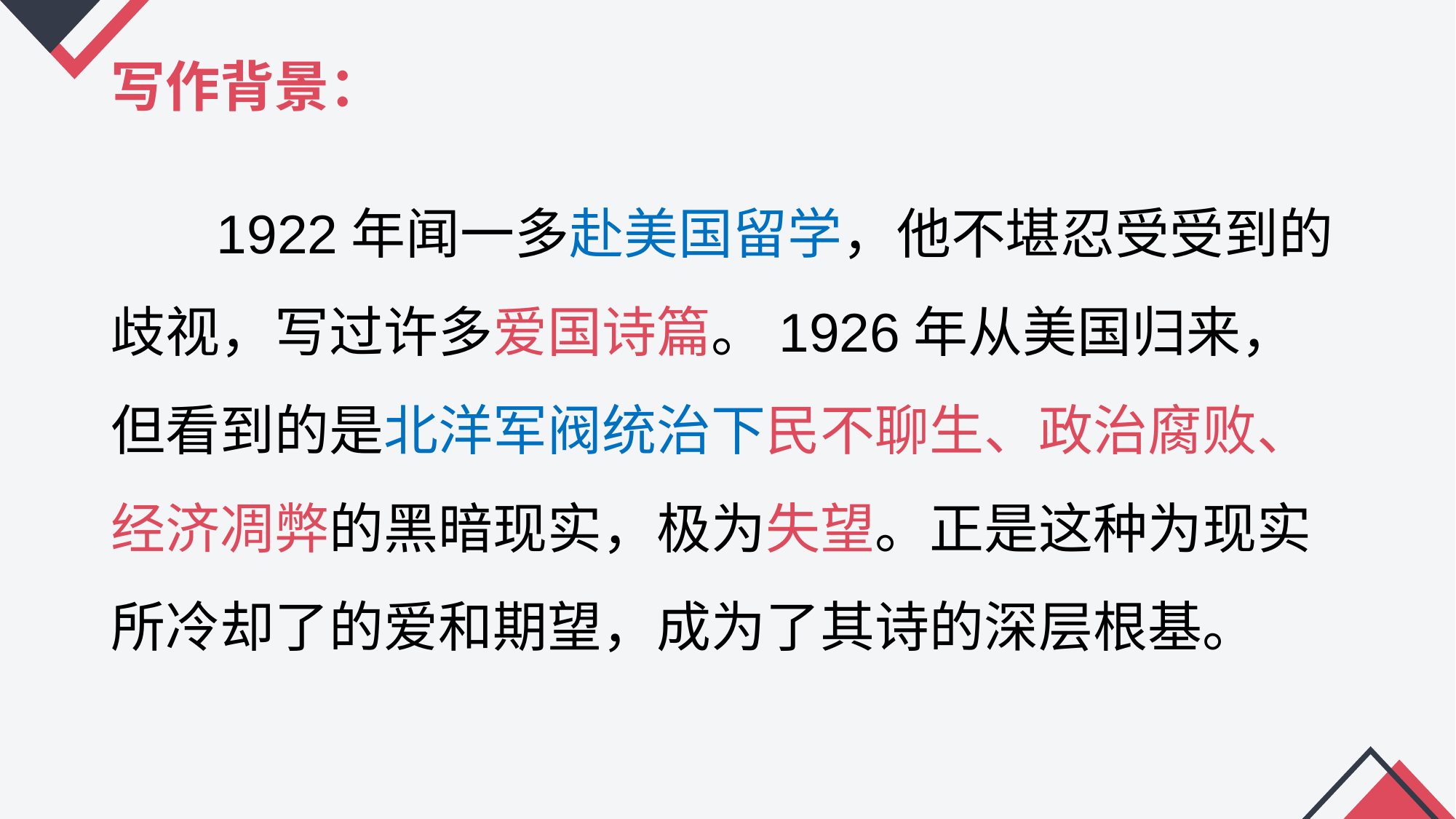

# 写作背景：
       1922年闻一多赴美国留学，他不堪忍受受到的歧视，写过许多爱国诗篇。1926年从美国归来，但看到的是北洋军阀统治下民不聊生、政治腐败、经济凋弊的黑暗现实，极为失望。正是这种为现实所冷却了的爱和期望，成为了其诗的深层根基。